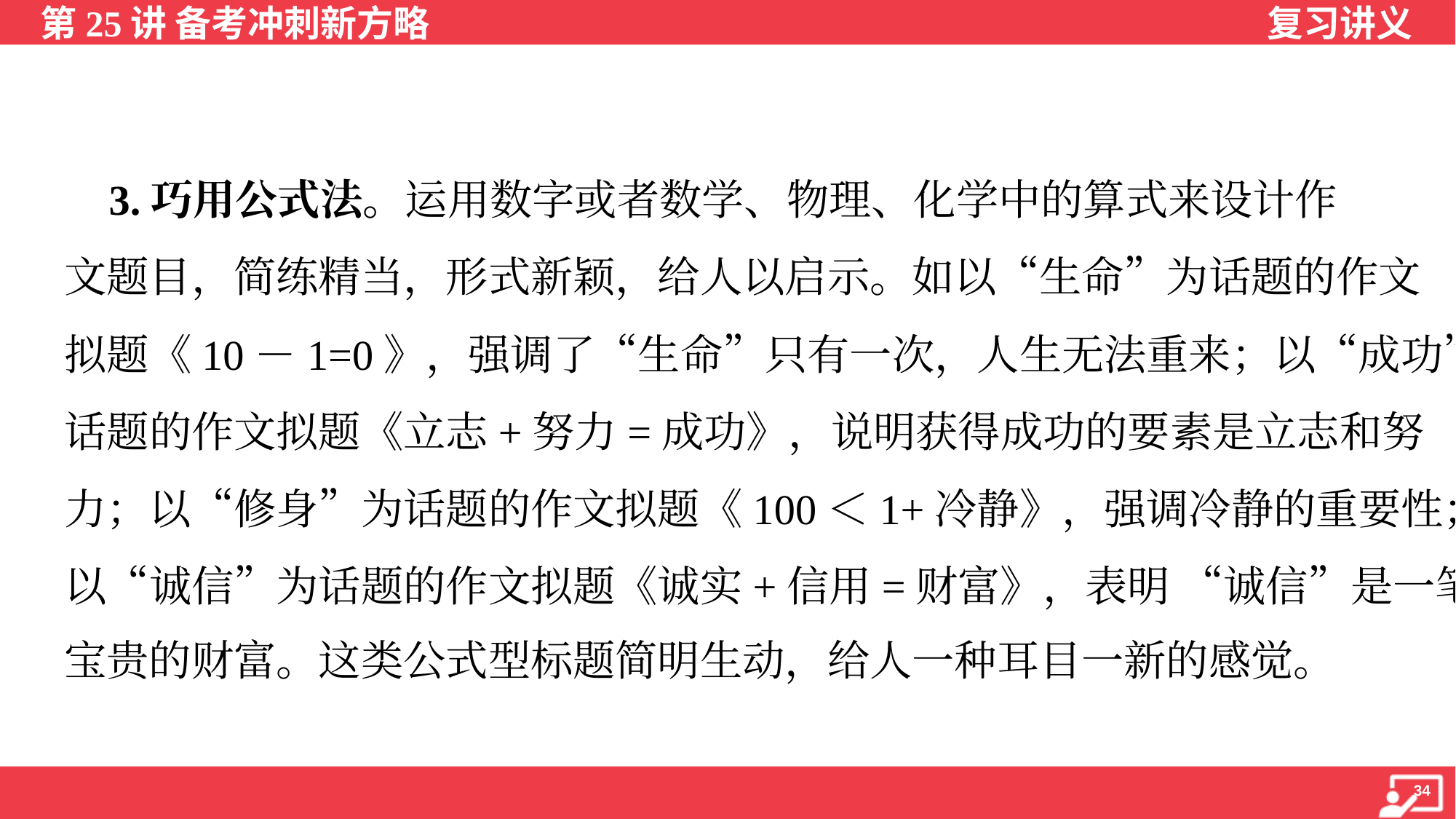

3.巧用公式法。运用数字或者数学、物理、化学中的算式来设计作
文题目，简练精当，形式新颖，给人以启示。如以“生命”为话题的作文
拟题《10－1=0》，强调了“生命”只有一次，人生无法重来；以“成功”为
话题的作文拟题《立志+努力=成功》，说明获得成功的要素是立志和努
力；以“修身”为话题的作文拟题《100＜1+冷静》，强调冷静的重要性；
以“诚信”为话题的作文拟题《诚实+信用=财富》，表明 “诚信”是一笔
宝贵的财富。这类公式型标题简明生动，给人一种耳目一新的感觉。